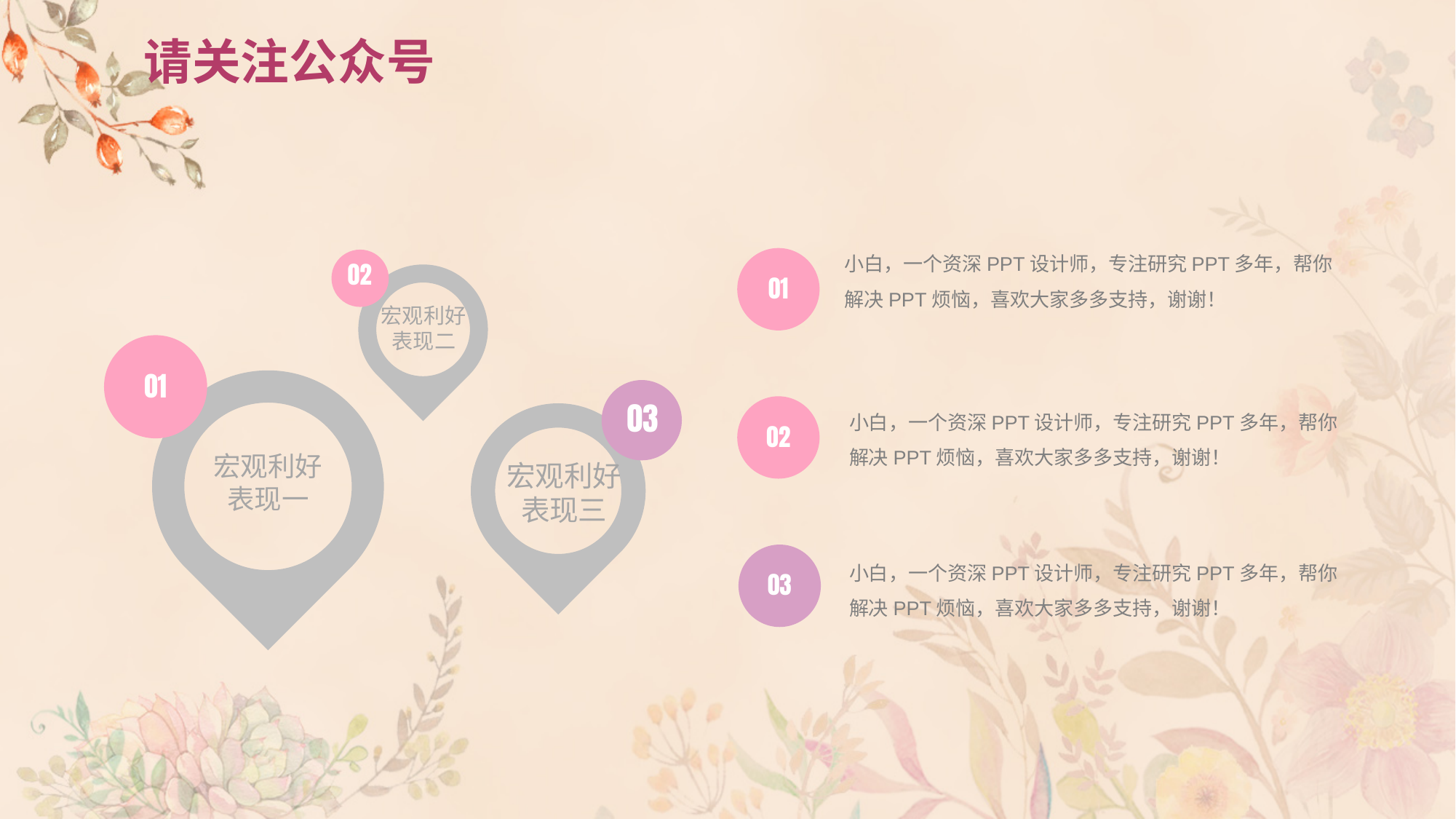

# 请关注公众号
小白，一个资深PPT设计师，专注研究PPT多年，帮你解决PPT烦恼，喜欢大家多多支持，谢谢！
01

02

宏观利好
表现二
01

宏观利好
表现一
小白，一个资深PPT设计师，专注研究PPT多年，帮你解决PPT烦恼，喜欢大家多多支持，谢谢！

03

宏观利好
表现三
02
小白，一个资深PPT设计师，专注研究PPT多年，帮你解决PPT烦恼，喜欢大家多多支持，谢谢！
03